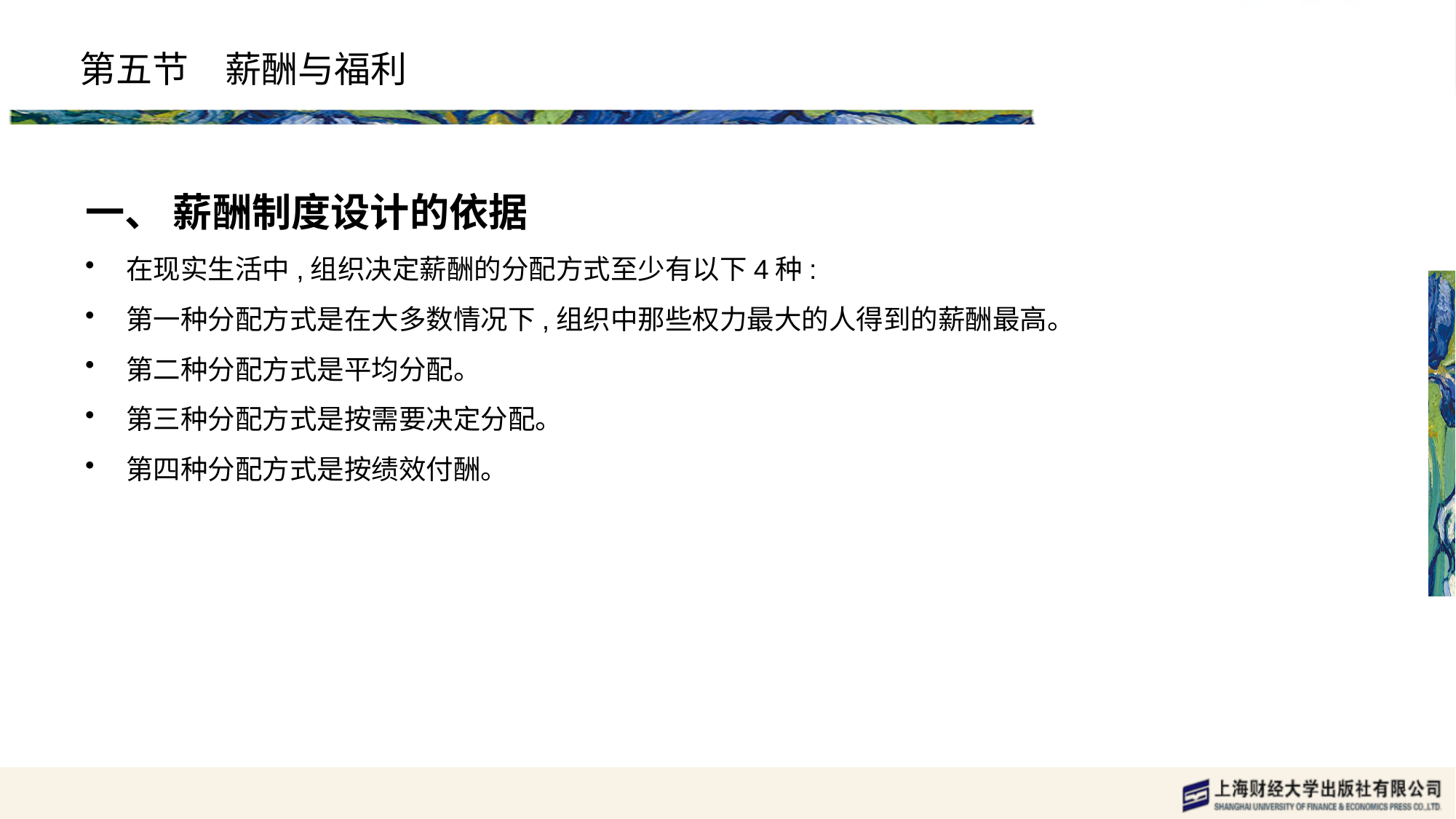

# 第五节　薪酬与福利
一、 薪酬制度设计的依据
在现实生活中,组织决定薪酬的分配方式至少有以下4种:
第一种分配方式是在大多数情况下,组织中那些权力最大的人得到的薪酬最高。
第二种分配方式是平均分配。
第三种分配方式是按需要决定分配。
第四种分配方式是按绩效付酬。